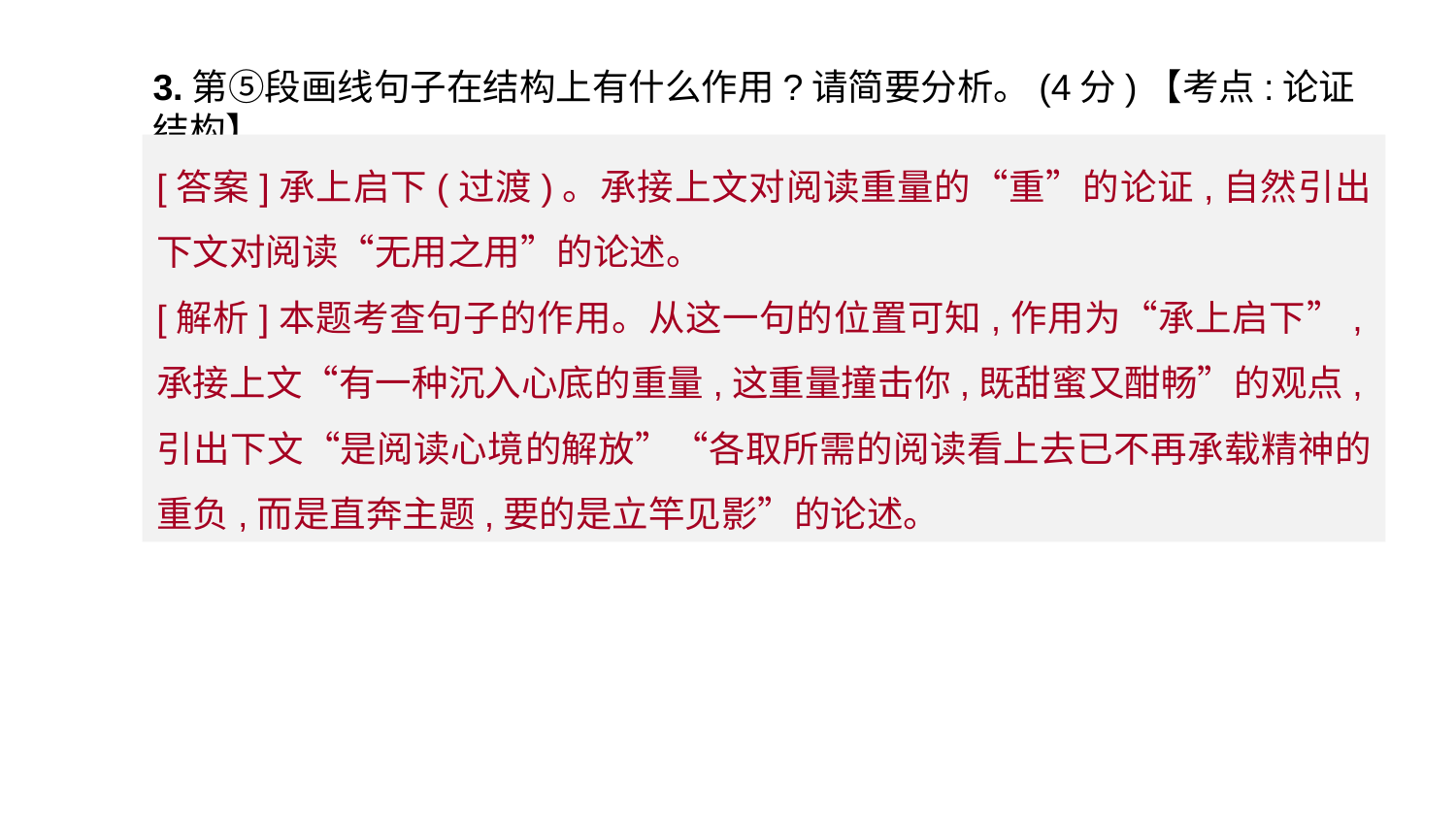

3.第⑤段画线句子在结构上有什么作用?请简要分析。(4分)【考点:论证结构】
[答案]承上启下(过渡)。承接上文对阅读重量的“重”的论证,自然引出下文对阅读“无用之用”的论述。
[解析]本题考查句子的作用。从这一句的位置可知,作用为“承上启下”,承接上文“有一种沉入心底的重量,这重量撞击你,既甜蜜又酣畅”的观点,引出下文“是阅读心境的解放”“各取所需的阅读看上去已不再承载精神的重负,而是直奔主题,要的是立竿见影”的论述。